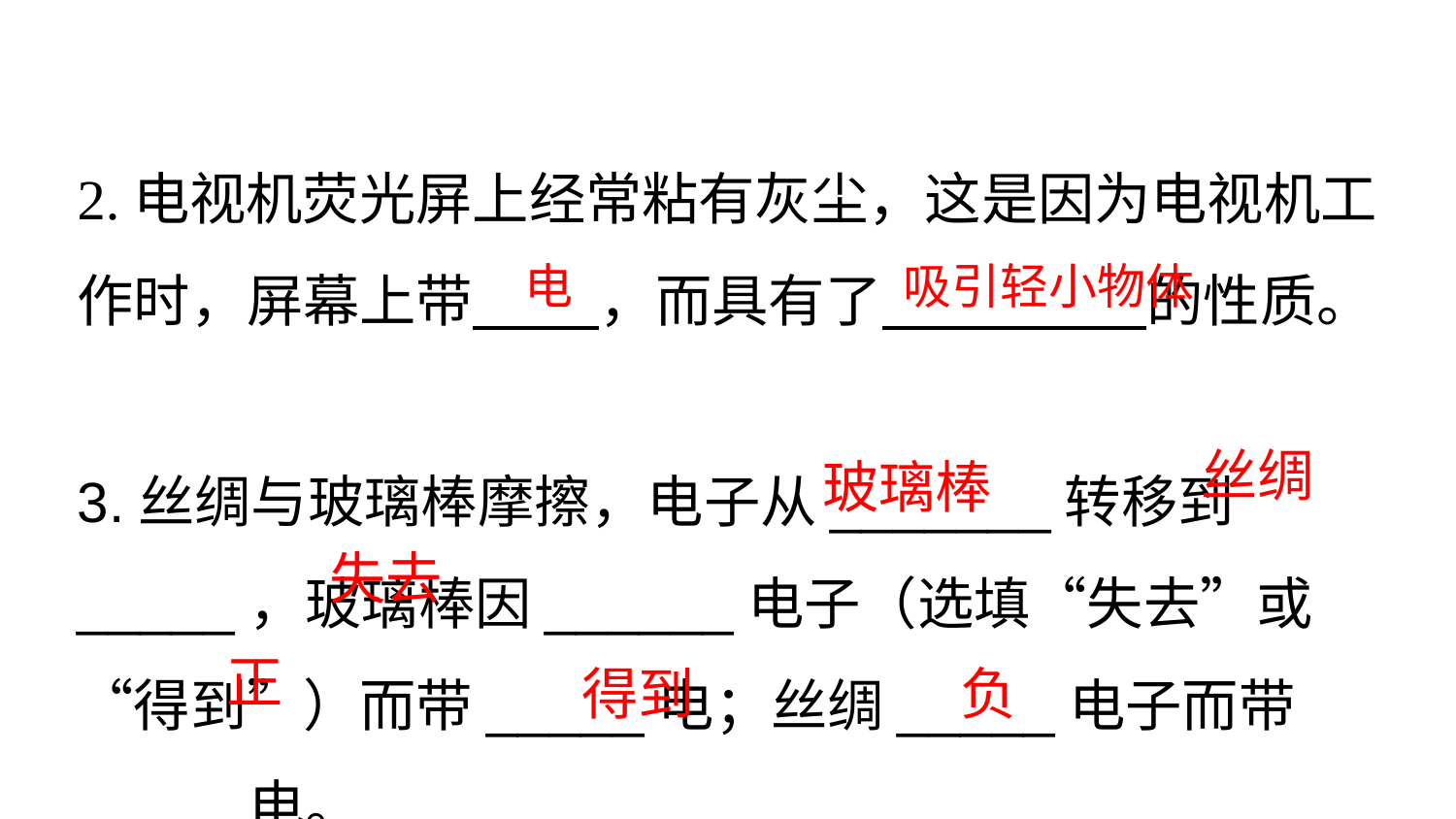

2.电视机荧光屏上经常粘有灰尘，这是因为电视机工作时，屏幕上带          ，而具有了                     的性质。
电
吸引轻小物体
3.丝绸与玻璃棒摩擦，电子从_______转移到_____，玻璃棒因______电子（选填“失去”或“得到”）而带_____电；丝绸_____电子而带_____电。
丝绸
玻璃棒
失去
正
得到
负